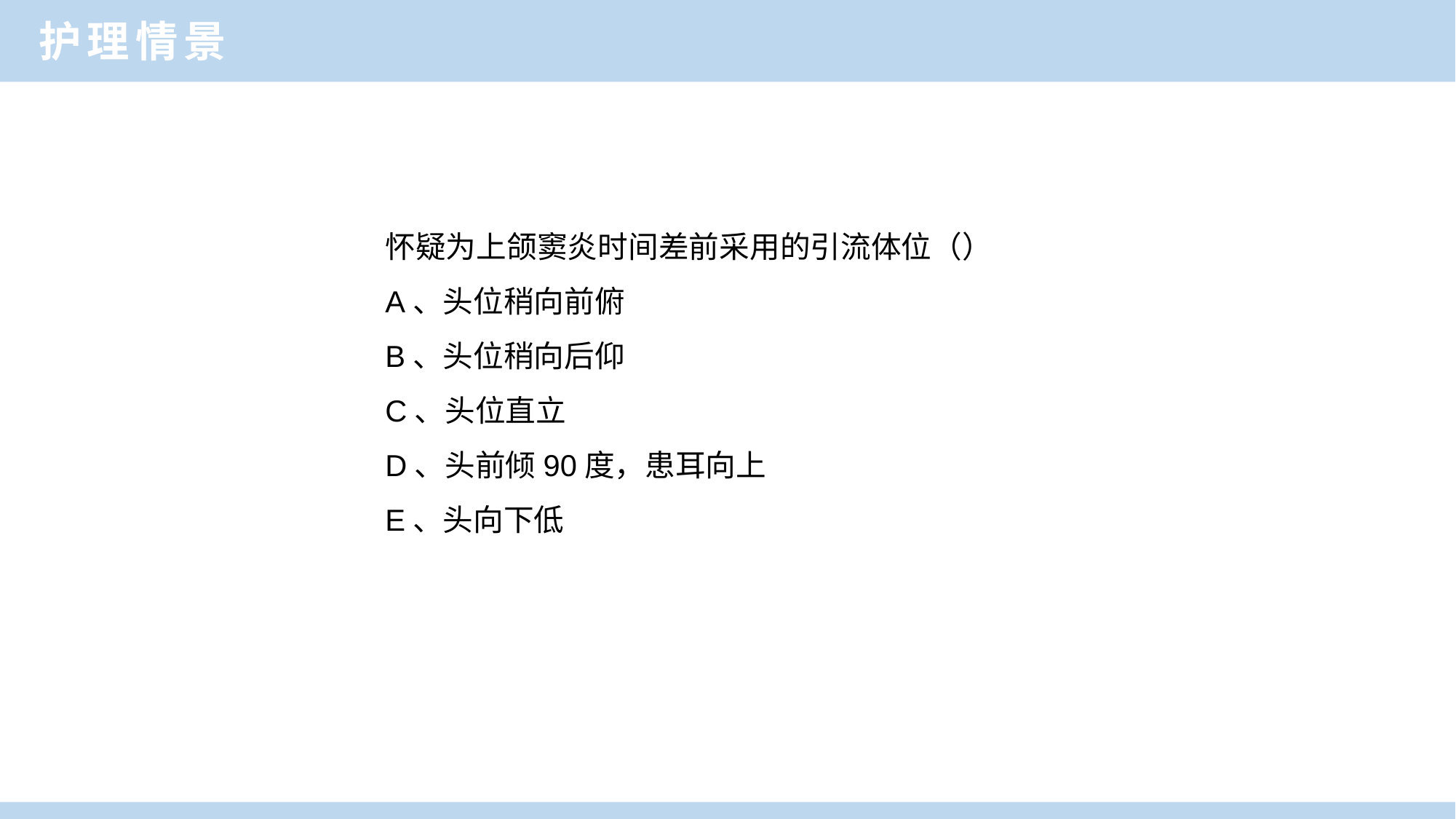

护理情景
怀疑为上颌窦炎时间差前采用的引流体位（）
A、头位稍向前俯
B、头位稍向后仰
C、头位直立
D、头前倾90度，患耳向上
E、头向下低